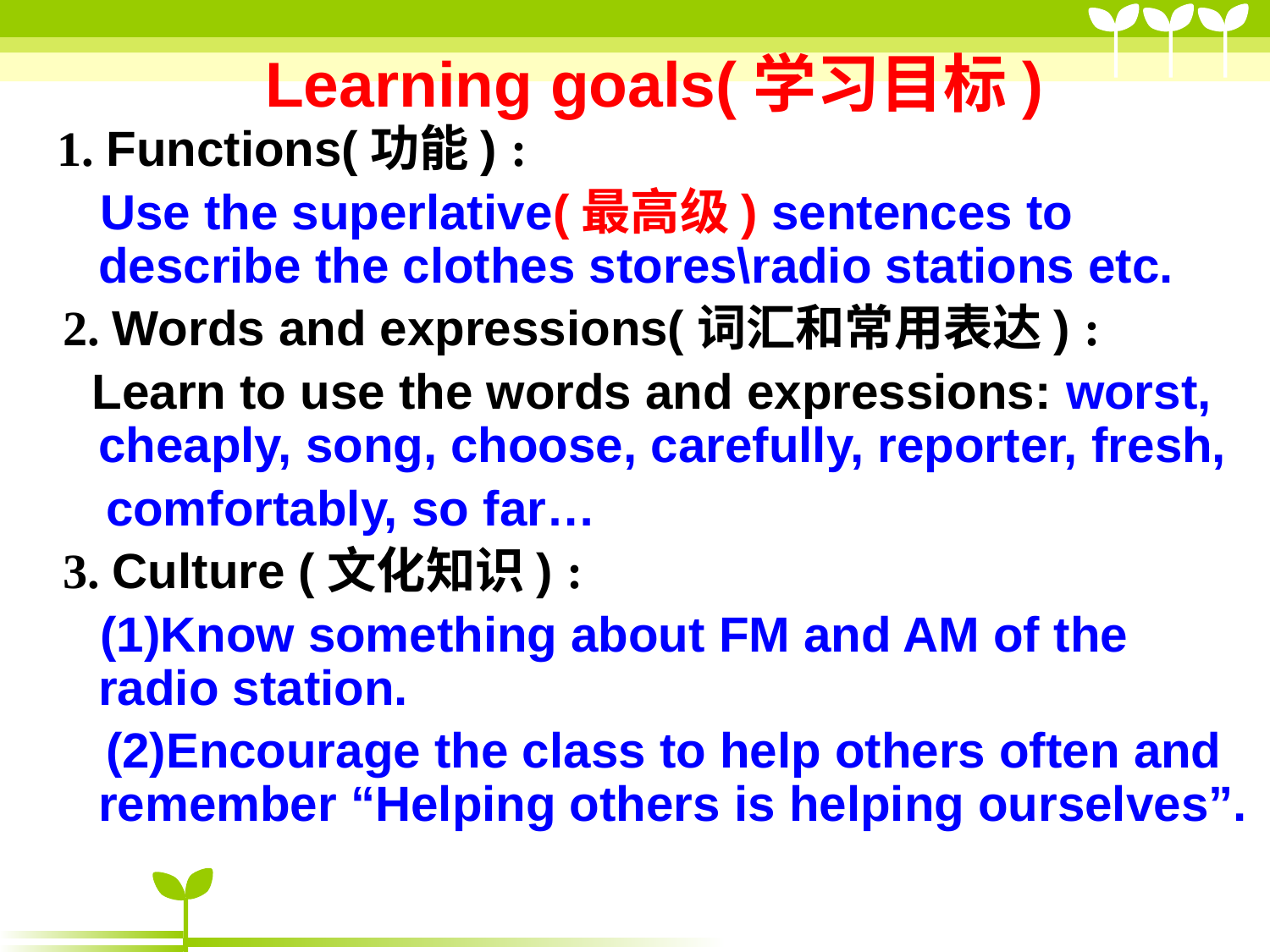

# Learning goals(学习目标)
 1. Functions(功能) :
    Use the superlative(最高级) sentences to describe the clothes stores\radio stations etc.
 2. Words and expressions(词汇和常用表达) :
   Learn to use the words and expressions: worst, cheaply, song, choose, carefully, reporter, fresh,
    comfortably, so far…
 3. Culture (文化知识) :
    (1)Know something about FM and AM of the     radio station.
    (2)Encourage the class to help others often and remember “Helping others is helping ourselves”.